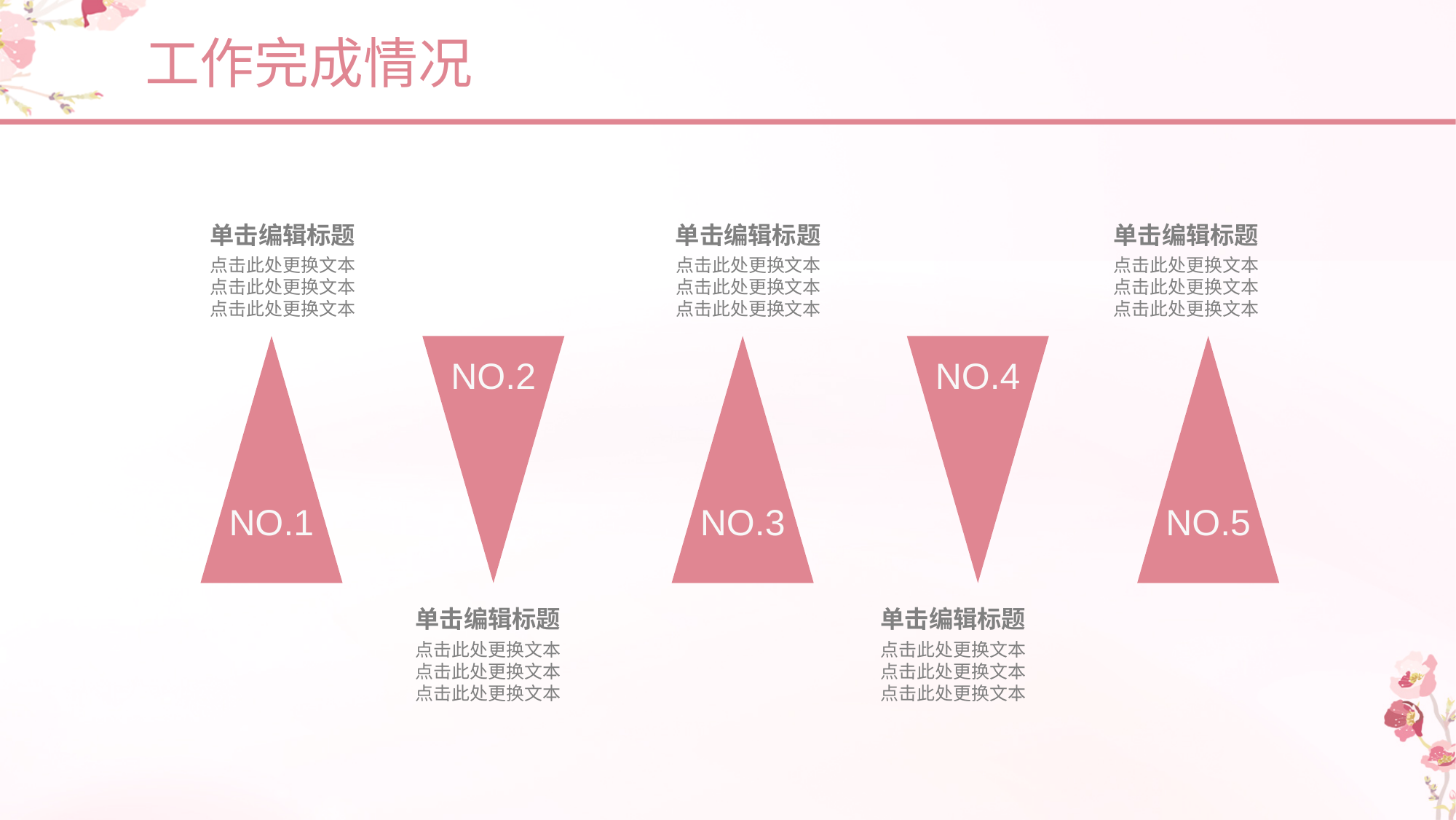

工作完成情况

单击编辑标题
单击编辑标题
单击编辑标题
点击此处更换文本
点击此处更换文本
点击此处更换文本

点击此处更换文本
点击此处更换文本
点击此处更换文本

点击此处更换文本
点击此处更换文本
点击此处更换文本

NO.2
NO.4

NO.5
NO.3
NO.1

单击编辑标题
单击编辑标题
点击此处更换文本
点击此处更换文本
点击此处更换文本

点击此处更换文本
点击此处更换文本
点击此处更换文本